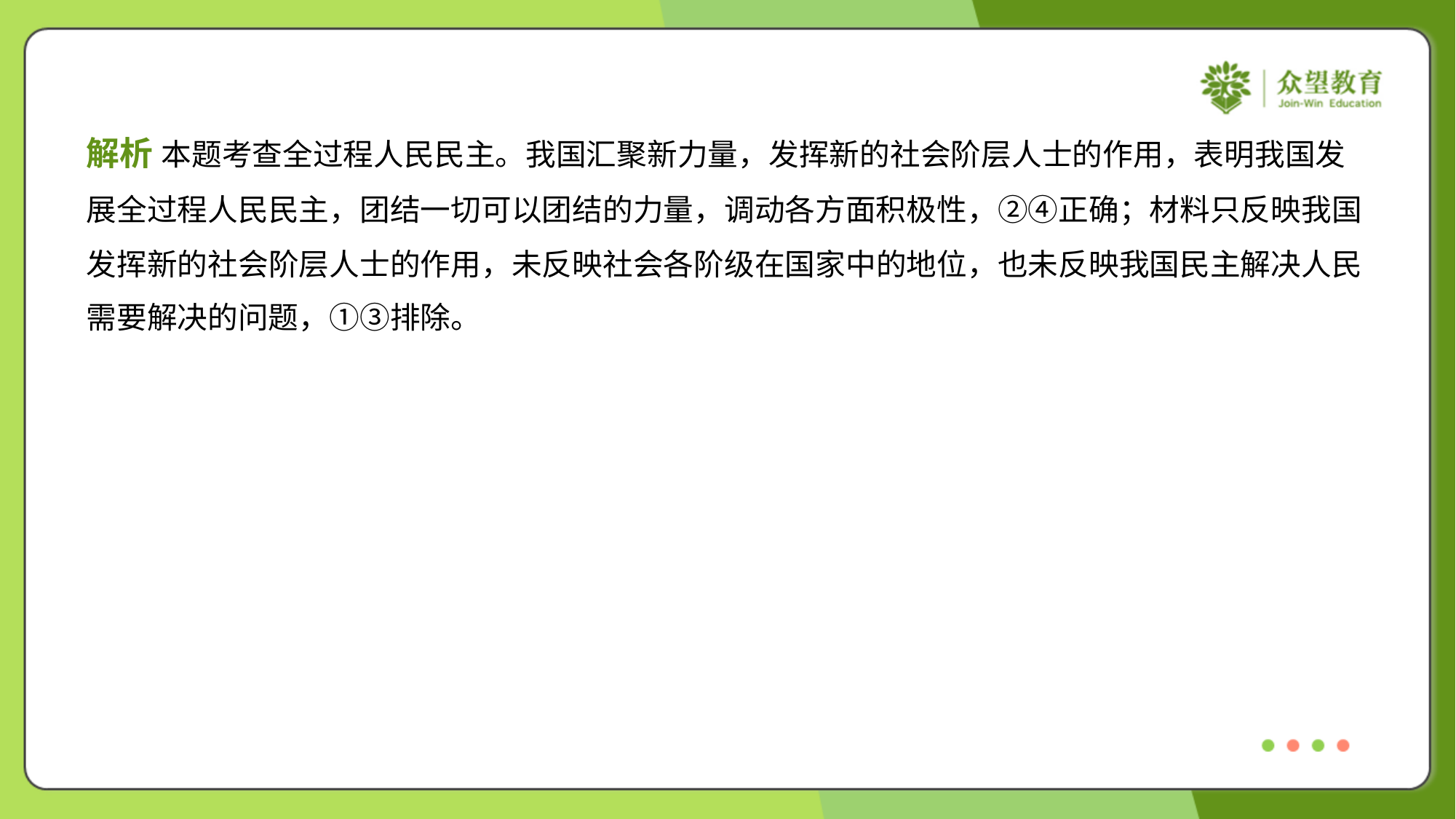

解析 本题考查全过程人民民主。我国汇聚新力量，发挥新的社会阶层人士的作用，表明我国发
展全过程人民民主，团结一切可以团结的力量，调动各方面积极性，②④正确；材料只反映我国
发挥新的社会阶层人士的作用，未反映社会各阶级在国家中的地位，也未反映我国民主解决人民
需要解决的问题，①③排除。